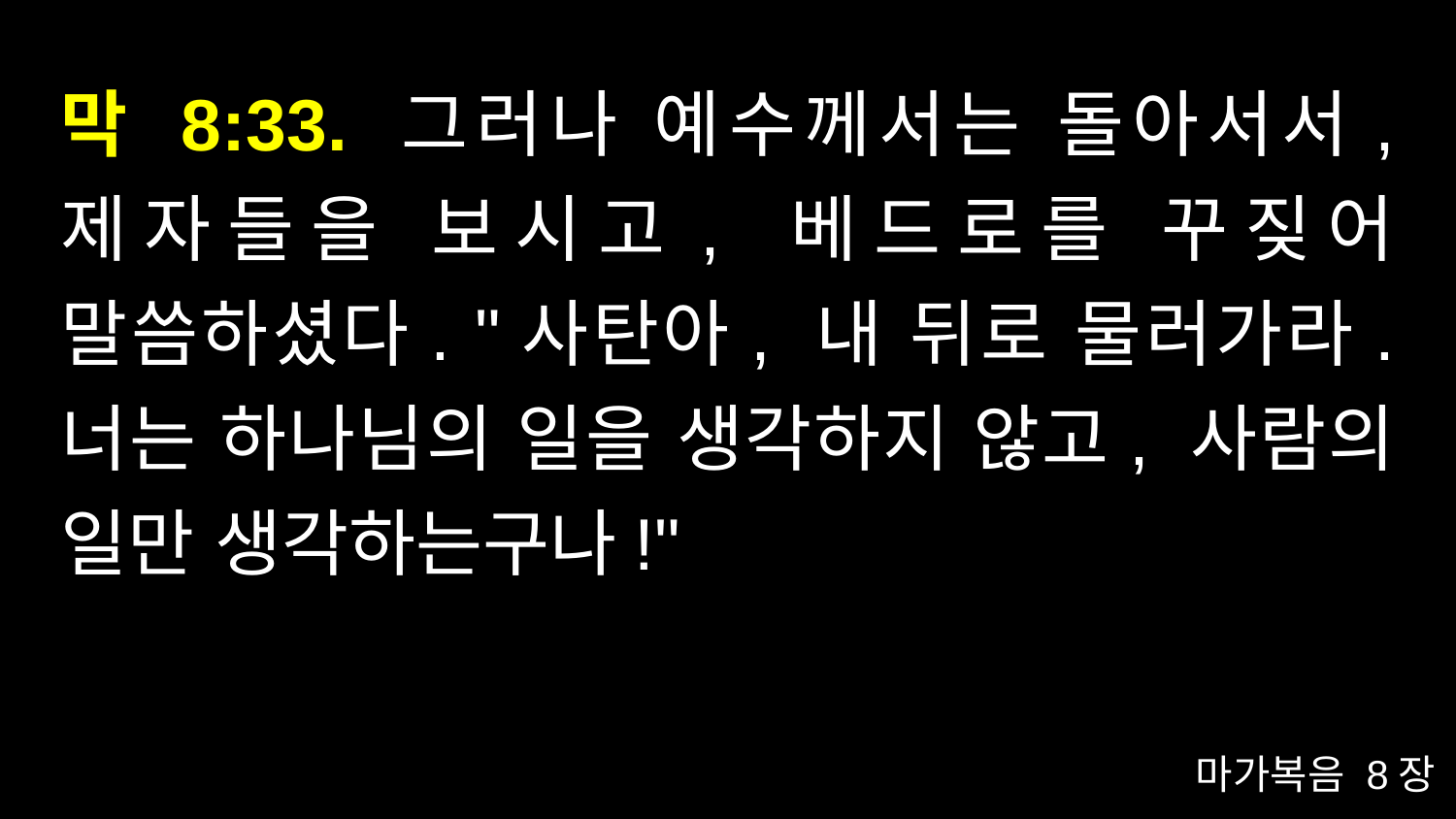

# 막 8:33. 그러나 예수께서는 돌아서서, 제자들을 보시고, 베드로를 꾸짖어 말씀하셨다. "사탄아, 내 뒤로 물러가라. 너는 하나님의 일을 생각하지 않고, 사람의 일만 생각하는구나!"
마가복음 8장